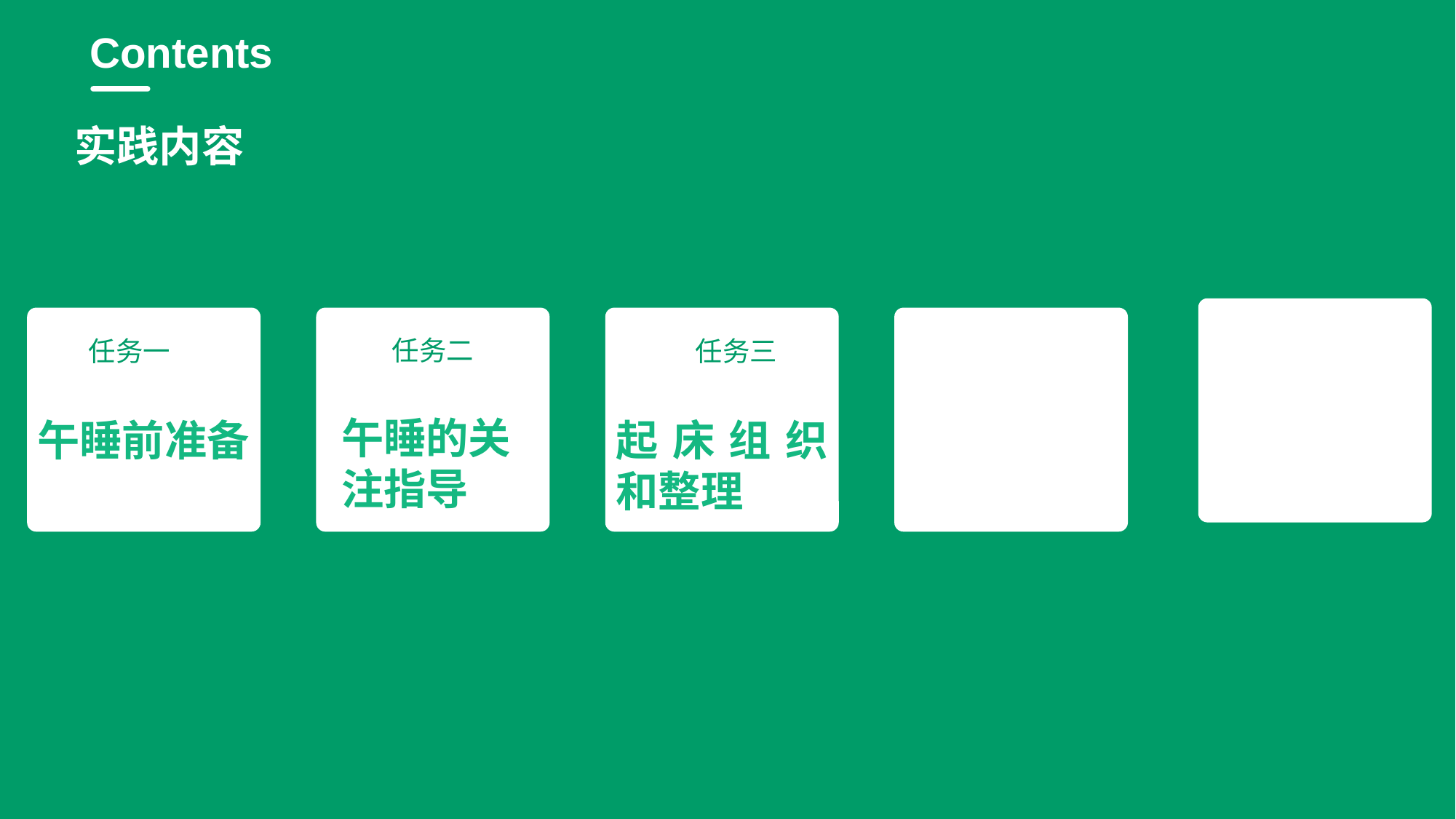

行业PPT模板http://www.1ppt.com/hangye/

Contents

实践内容

任务二
午睡的关注指导
起床组织和整理
午睡前准备

任务三
任务一